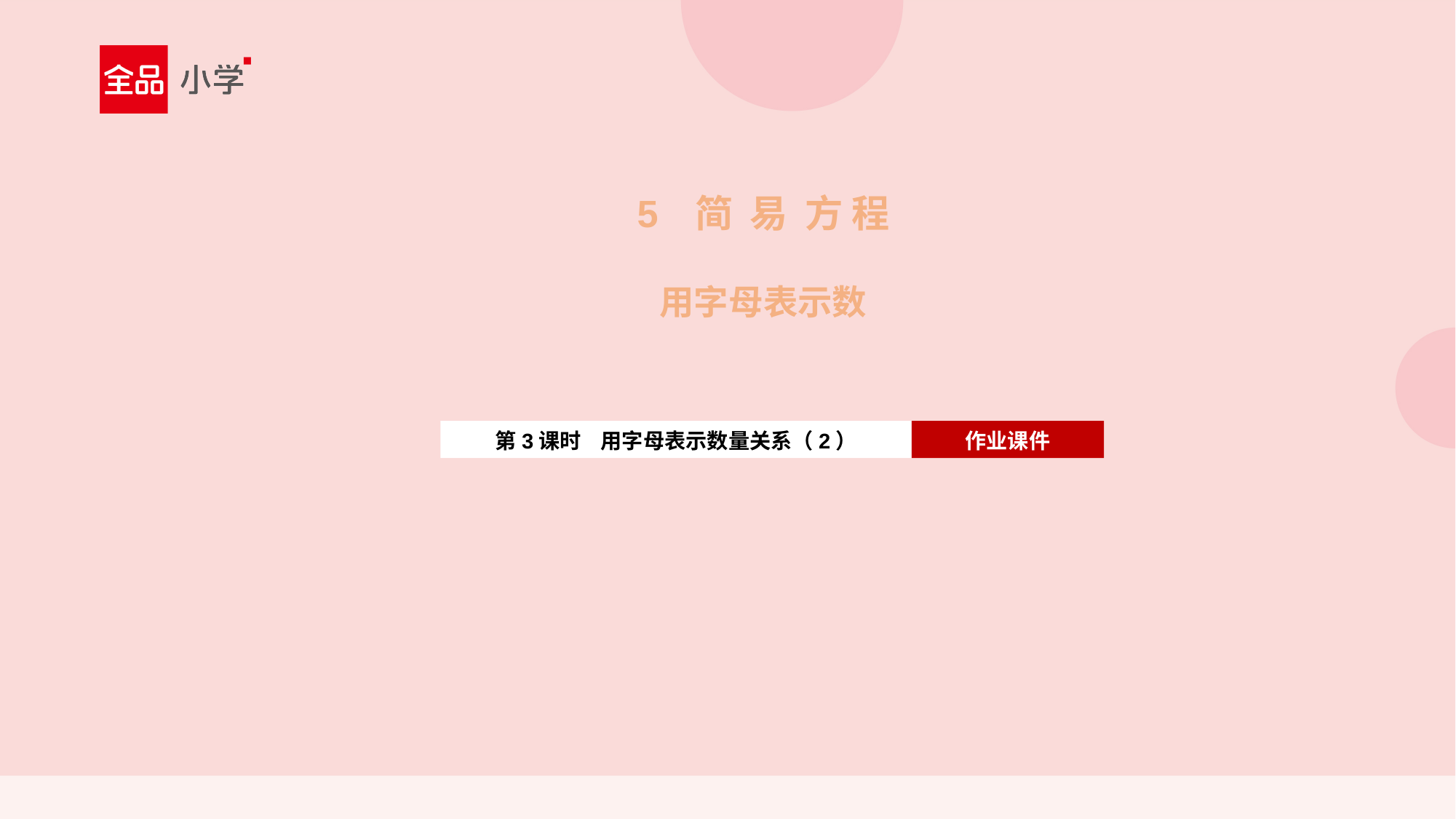

5   简  易  方 程
用字母表示数
第3课时    用字母表示数量关系（2）

作业课件